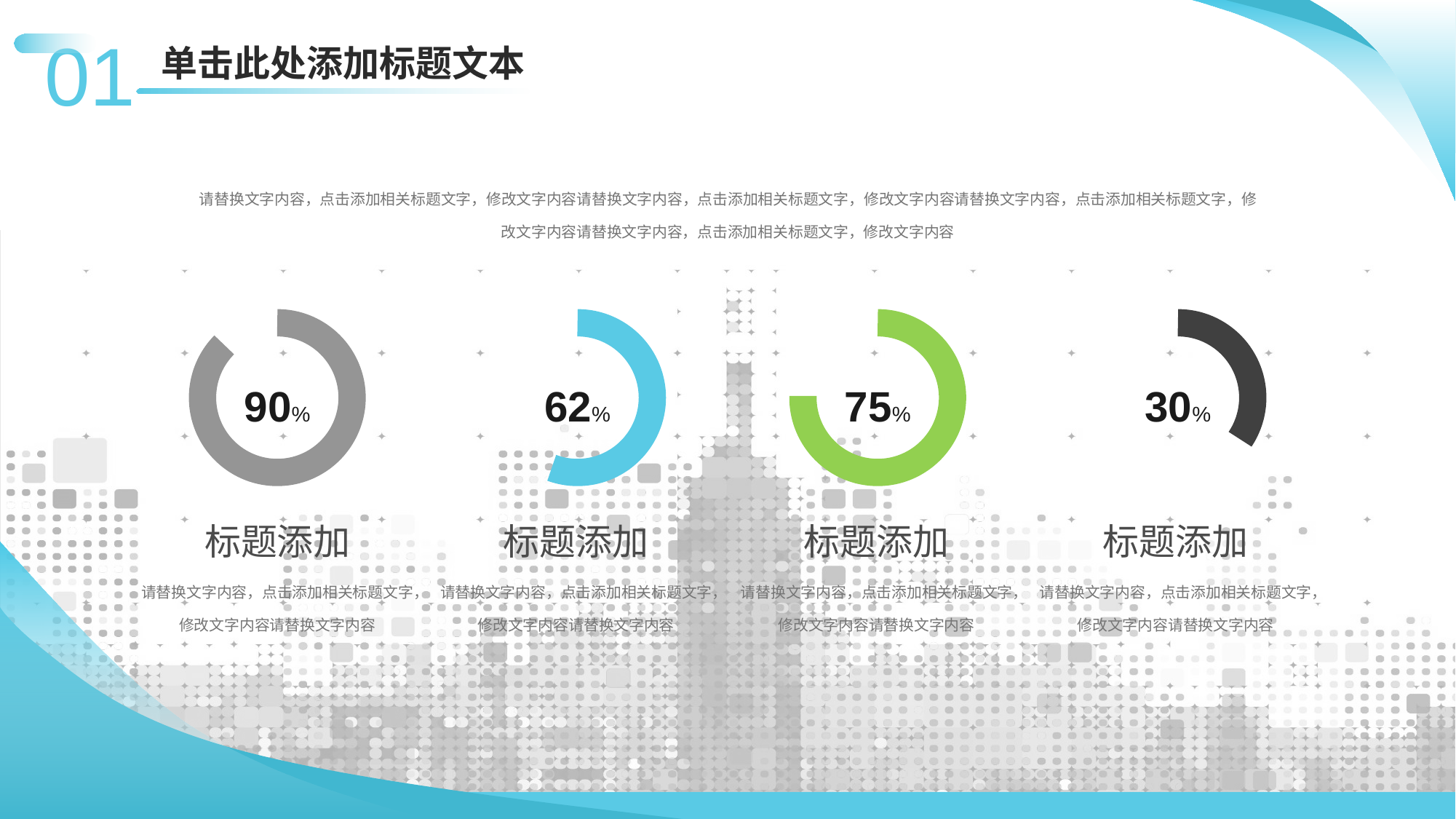

01

单击此处添加标题文本

请替换文字内容，点击添加相关标题文字，修改文字内容请替换文字内容，点击添加相关标题文字，修改文字内容请替换文字内容，点击添加相关标题文字，修改文字内容请替换文字内容，点击添加相关标题文字，修改文字内容

90%
62%
75%
30%
标题添加
请替换文字内容，点击添加相关标题文字，修改文字内容请替换文字内容
标题添加
请替换文字内容，点击添加相关标题文字，修改文字内容请替换文字内容
标题添加
请替换文字内容，点击添加相关标题文字，修改文字内容请替换文字内容
标题添加
请替换文字内容，点击添加相关标题文字，修改文字内容请替换文字内容